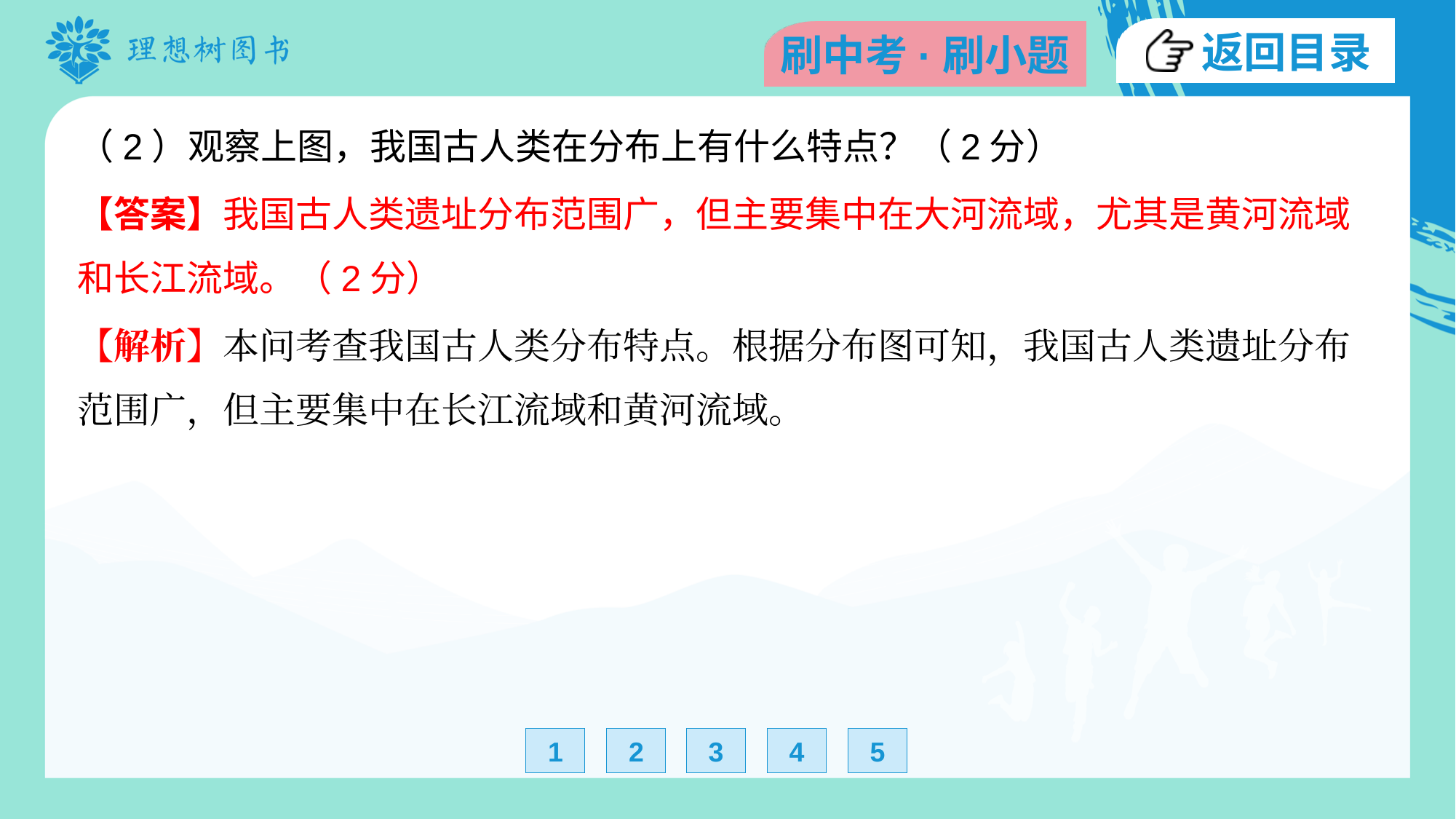

（2）观察上图，我国古人类在分布上有什么特点？（2分）
【答案】我国古人类遗址分布范围广，但主要集中在大河流域，尤其是黄河流域
和长江流域。（2分）
【解析】本问考查我国古人类分布特点。根据分布图可知，我国古人类遗址分布
范围广，但主要集中在长江流域和黄河流域。